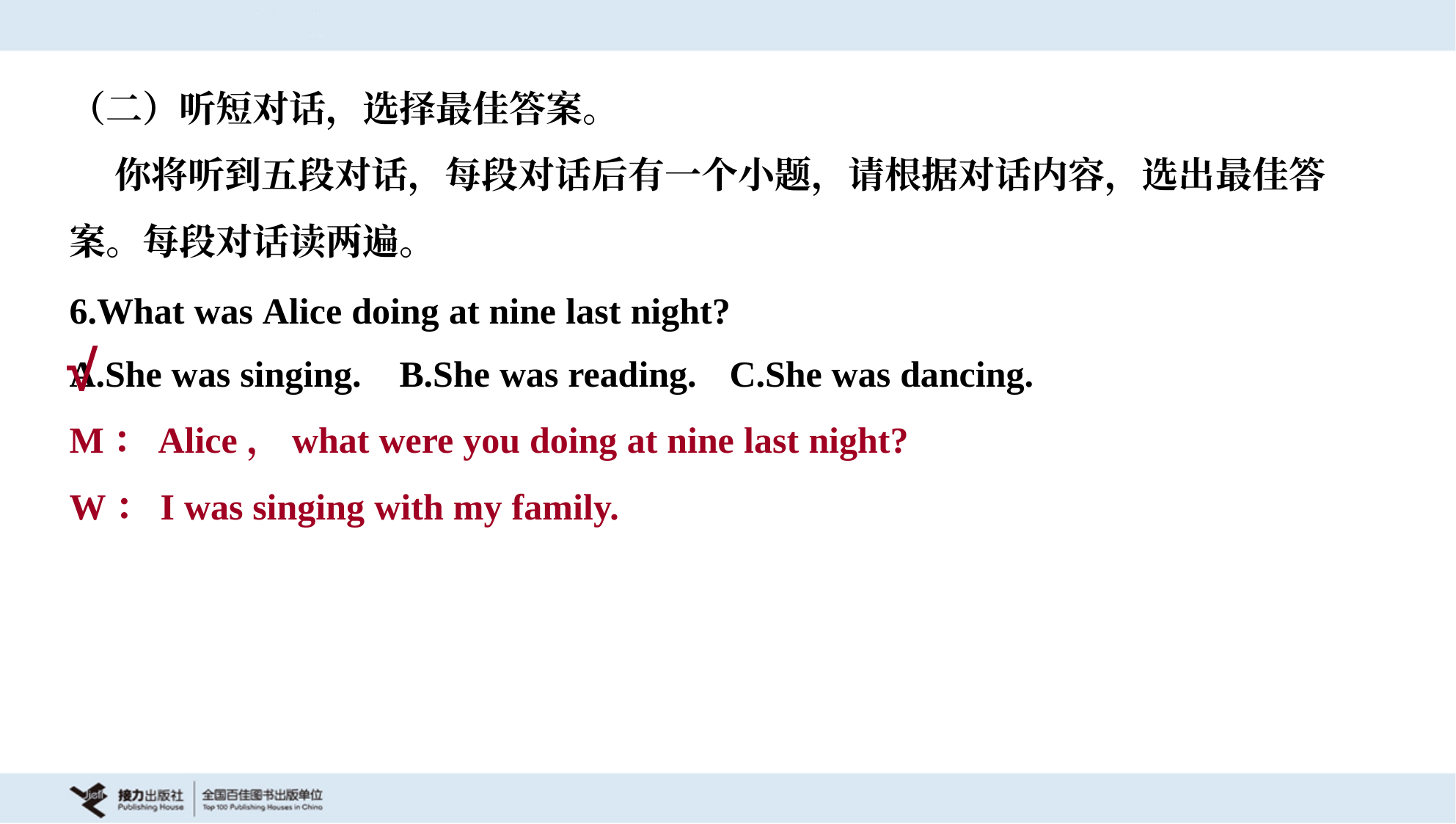

（二）听短对话，选择最佳答案。
    你将听到五段对话，每段对话后有一个小题，请根据对话内容，选出最佳答
案。每段对话读两遍。
6.What was Alice doing at nine last night?
A.She was singing.	B.She was reading.	C.She was dancing.
√
M：Alice，what were you doing at nine last night?
W：I was singing with my family.